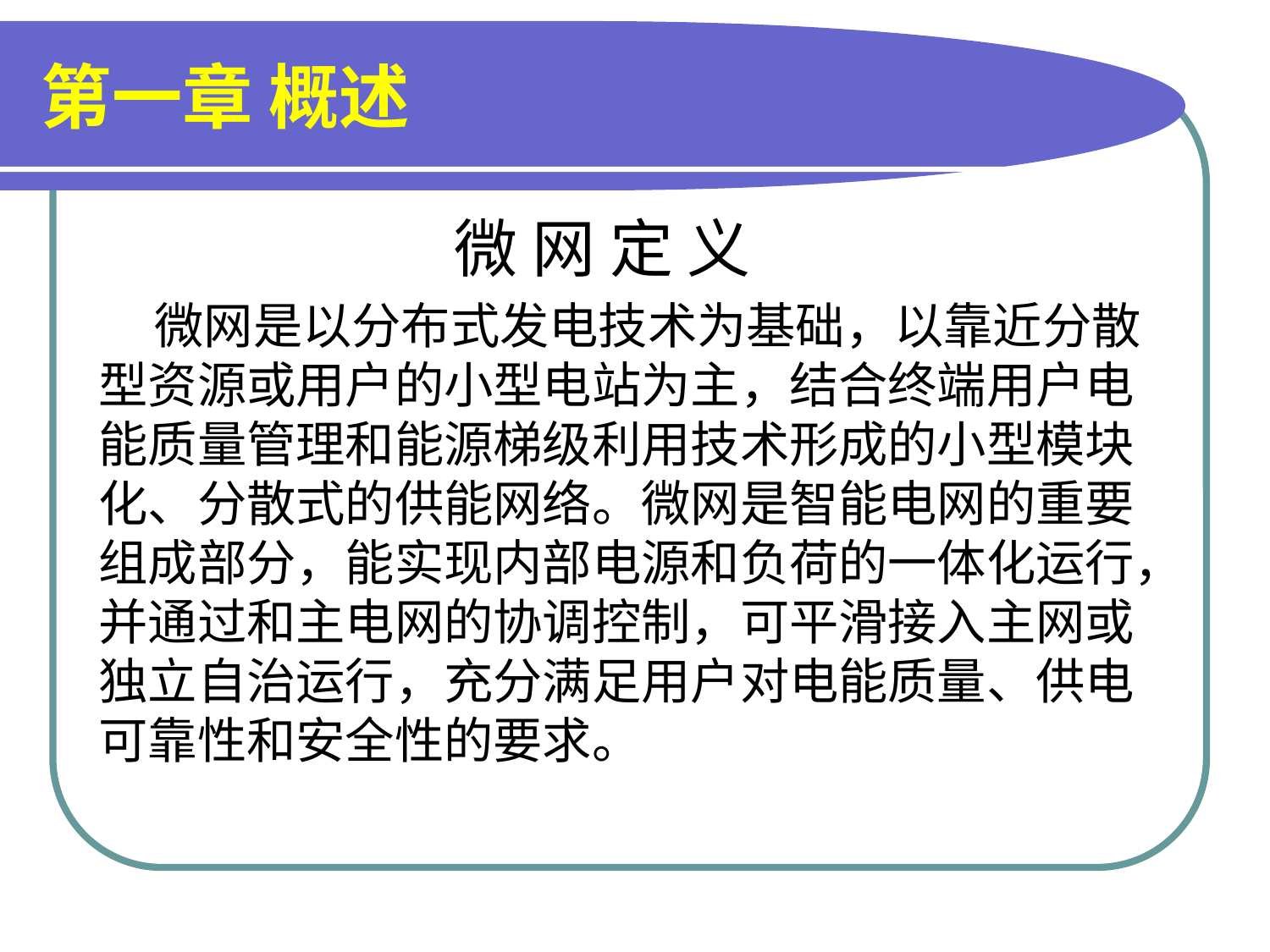

# 第一章 概述
                        微 网 定 义
    微网是以分布式发电技术为基础，以靠近分散型资源或用户的小型电站为主，结合终端用户电能质量管理和能源梯级利用技术形成的小型模块化、分散式的供能网络。微网是智能电网的重要组成部分，能实现内部电源和负荷的一体化运行，并通过和主电网的协调控制，可平滑接入主网或独立自治运行，充分满足用户对电能质量、供电可靠性和安全性的要求。

3